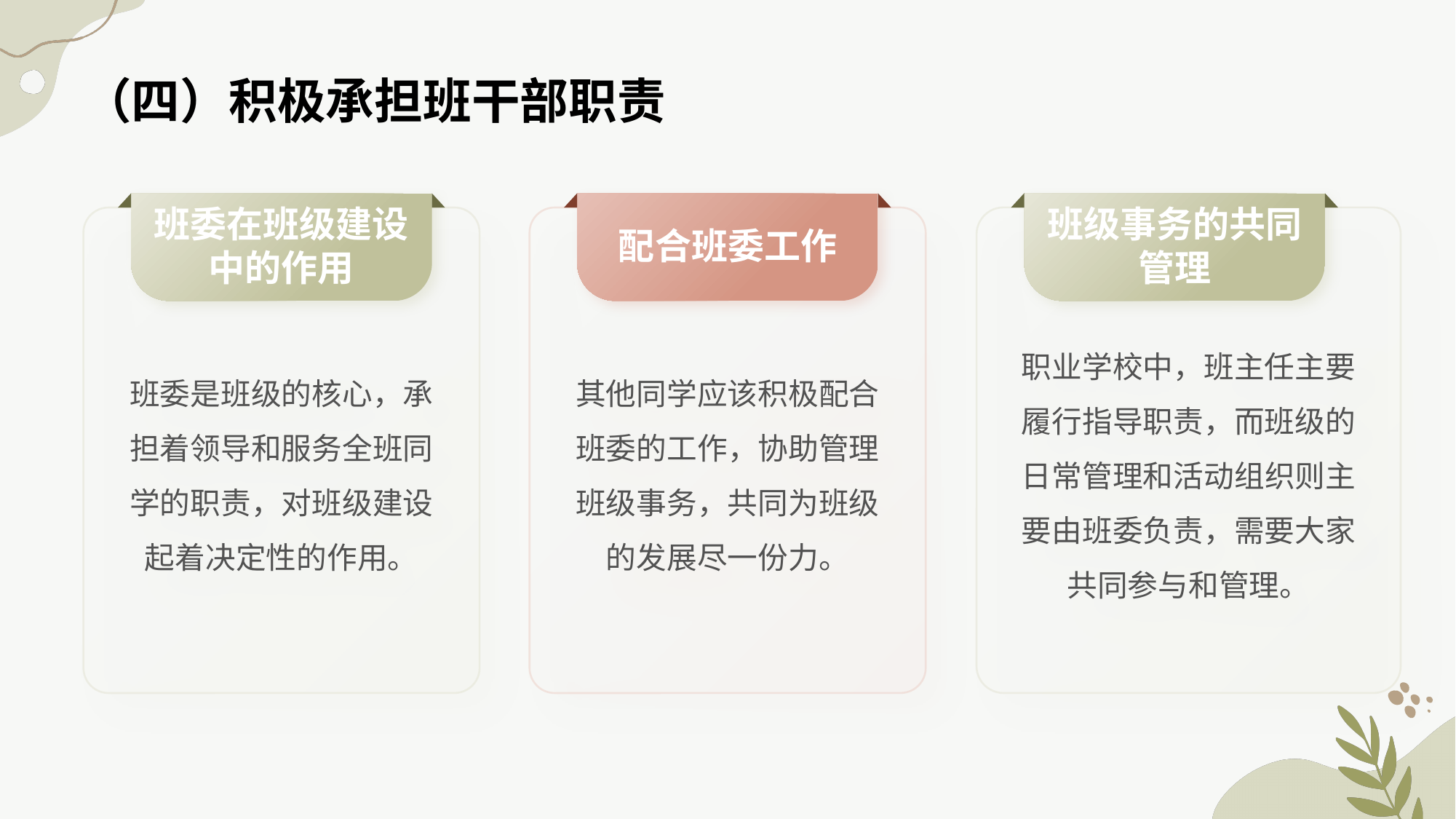

# （四）积极承担班干部职责

班委在班级建设中的作用
配合班委工作
班级事务的共同管理
职业学校中，班主任主要履行指导职责，而班级的日常管理和活动组织则主要由班委负责，需要大家共同参与和管理。
班委是班级的核心，承担着领导和服务全班同学的职责，对班级建设起着决定性的作用。
其他同学应该积极配合班委的工作，协助管理班级事务，共同为班级的发展尽一份力。